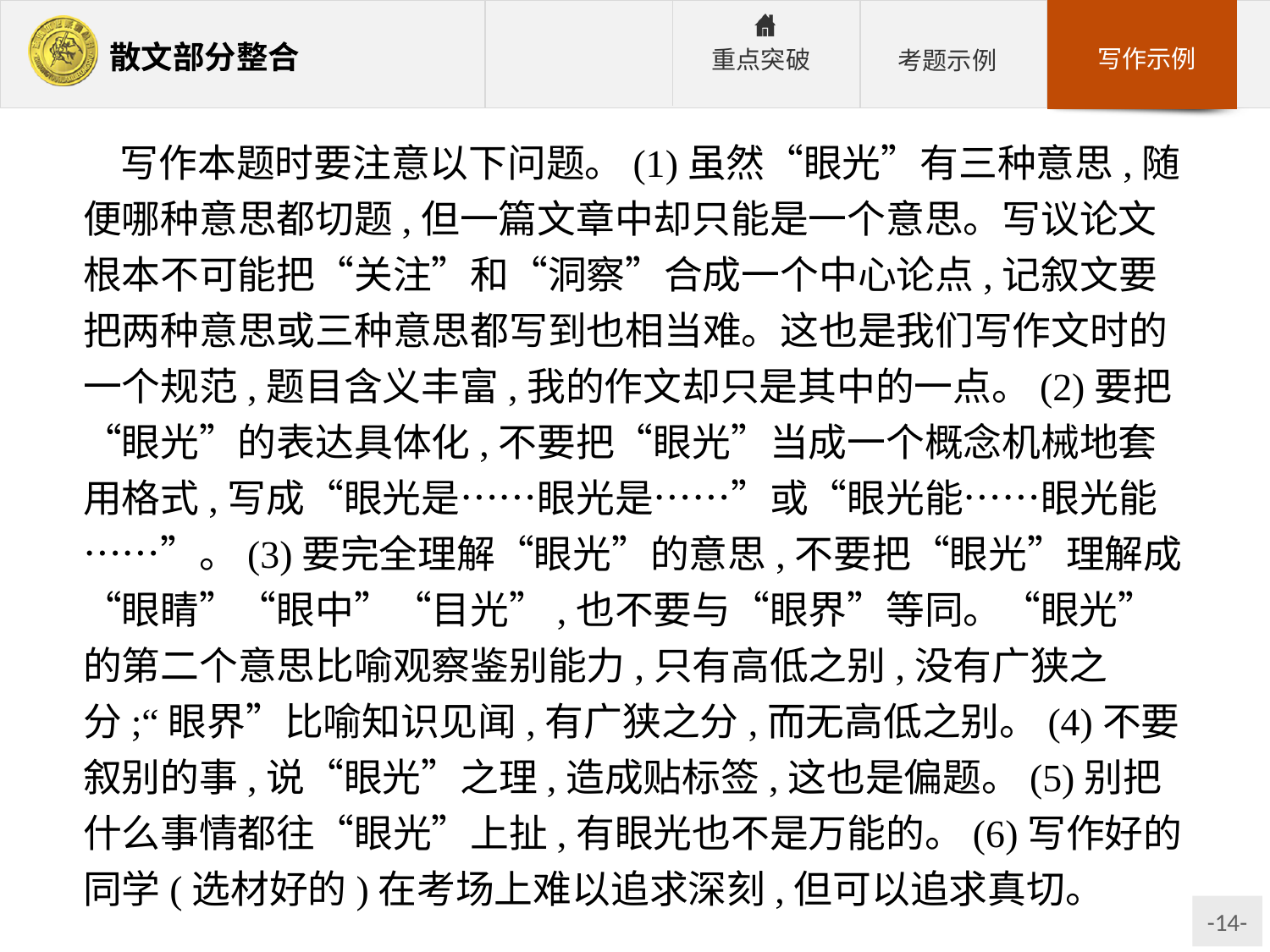

写作本题时要注意以下问题。(1)虽然“眼光”有三种意思,随便哪种意思都切题,但一篇文章中却只能是一个意思。写议论文根本不可能把“关注”和“洞察”合成一个中心论点,记叙文要把两种意思或三种意思都写到也相当难。这也是我们写作文时的一个规范,题目含义丰富,我的作文却只是其中的一点。(2)要把“眼光”的表达具体化,不要把“眼光”当成一个概念机械地套用格式,写成“眼光是……眼光是……”或“眼光能……眼光能……”。(3)要完全理解“眼光”的意思,不要把“眼光”理解成“眼睛”“眼中”“目光”,也不要与“眼界”等同。“眼光”的第二个意思比喻观察鉴别能力,只有高低之别,没有广狭之分;“眼界”比喻知识见闻,有广狭之分,而无高低之别。(4)不要叙别的事,说“眼光”之理,造成贴标签,这也是偏题。(5)别把什么事情都往“眼光”上扯,有眼光也不是万能的。(6)写作好的同学(选材好的)在考场上难以追求深刻,但可以追求真切。